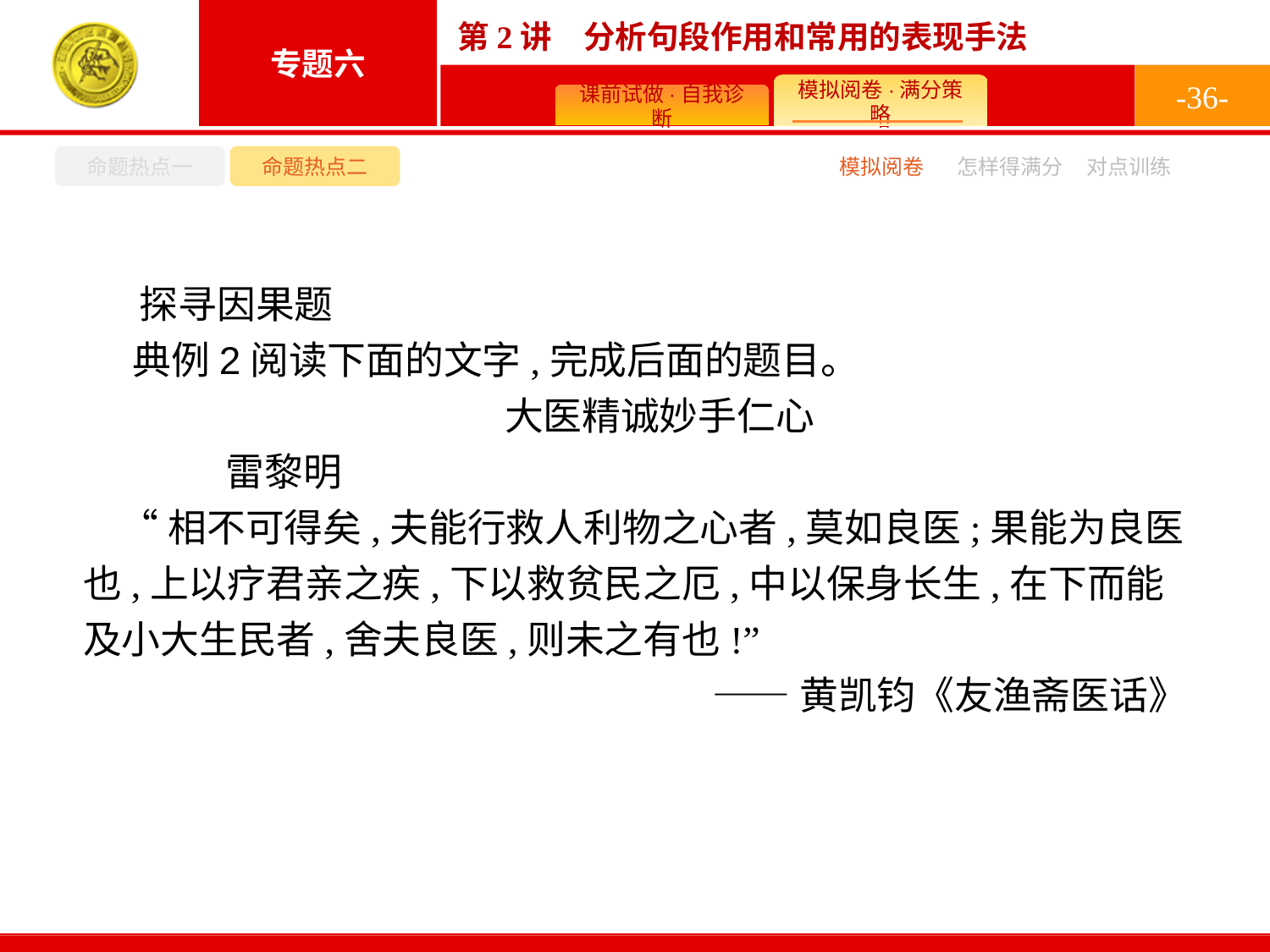

-36-
命题热点一
命题热点二
怎样得满分
模拟阅卷
对点训练
探寻因果题
典例2阅读下面的文字,完成后面的题目。
大医精诚妙手仁心
	雷黎明
“相不可得矣,夫能行救人利物之心者,莫如良医;果能为良医也,上以疗君亲之疾,下以救贫民之厄,中以保身长生,在下而能及小大生民者,舍夫良医,则未之有也!”
——黄凯钧《友渔斋医话》